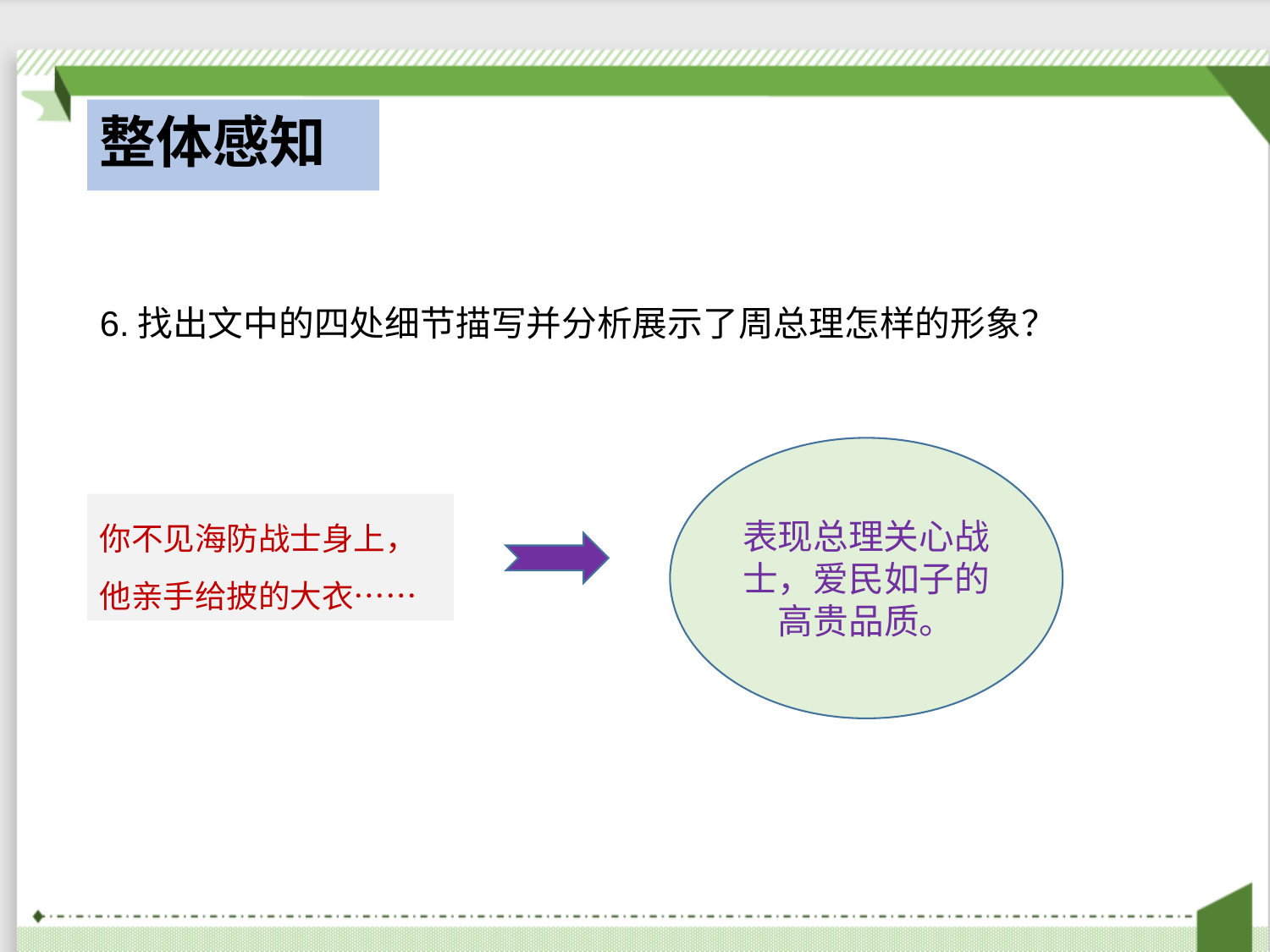

# 整体感知
6.找出文中的四处细节描写并分析展示了周总理怎样的形象？
表现总理关心战士，爱民如子的高贵品质。
你不见海防战士身上，
他亲手给披的大衣……